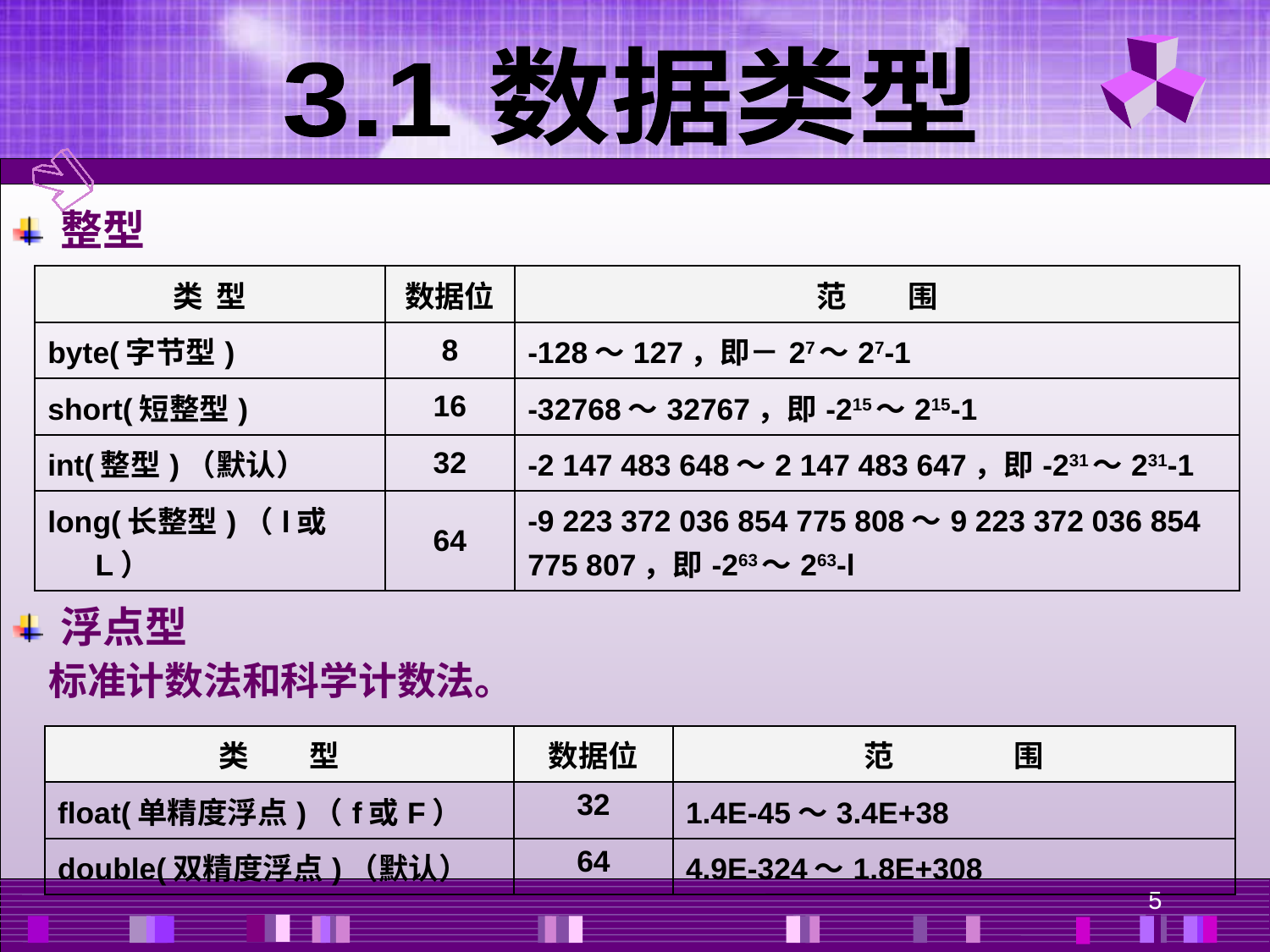

3.1 数据类型
整型

浮点型
   标准计数法和科学计数法。

| 类 型 | 数据位 | 范 围 |
| --- | --- | --- |
| byte(字节型) | 8 | -128～127，即－27～27-1 |
| short(短整型) | 16 | -32768～32767，即-215～215-1 |
| int(整型)（默认） | 32 | -2 147 483 648～2 147 483 647，即-231～231-1 |
| long(长整型)（l或L） | 64 | -9 223 372 036 854 775 808～9 223 372 036 854 775 807，即-263～263-l |
| 类　　型 | 数据位 | 范　　　　围 |
| --- | --- | --- |
| float(单精度浮点)（f或F） | 32 | 1.4E-45～3.4E+38 |
| double(双精度浮点)（默认） | 64 | 4.9E-324～1.8E+308 |
5